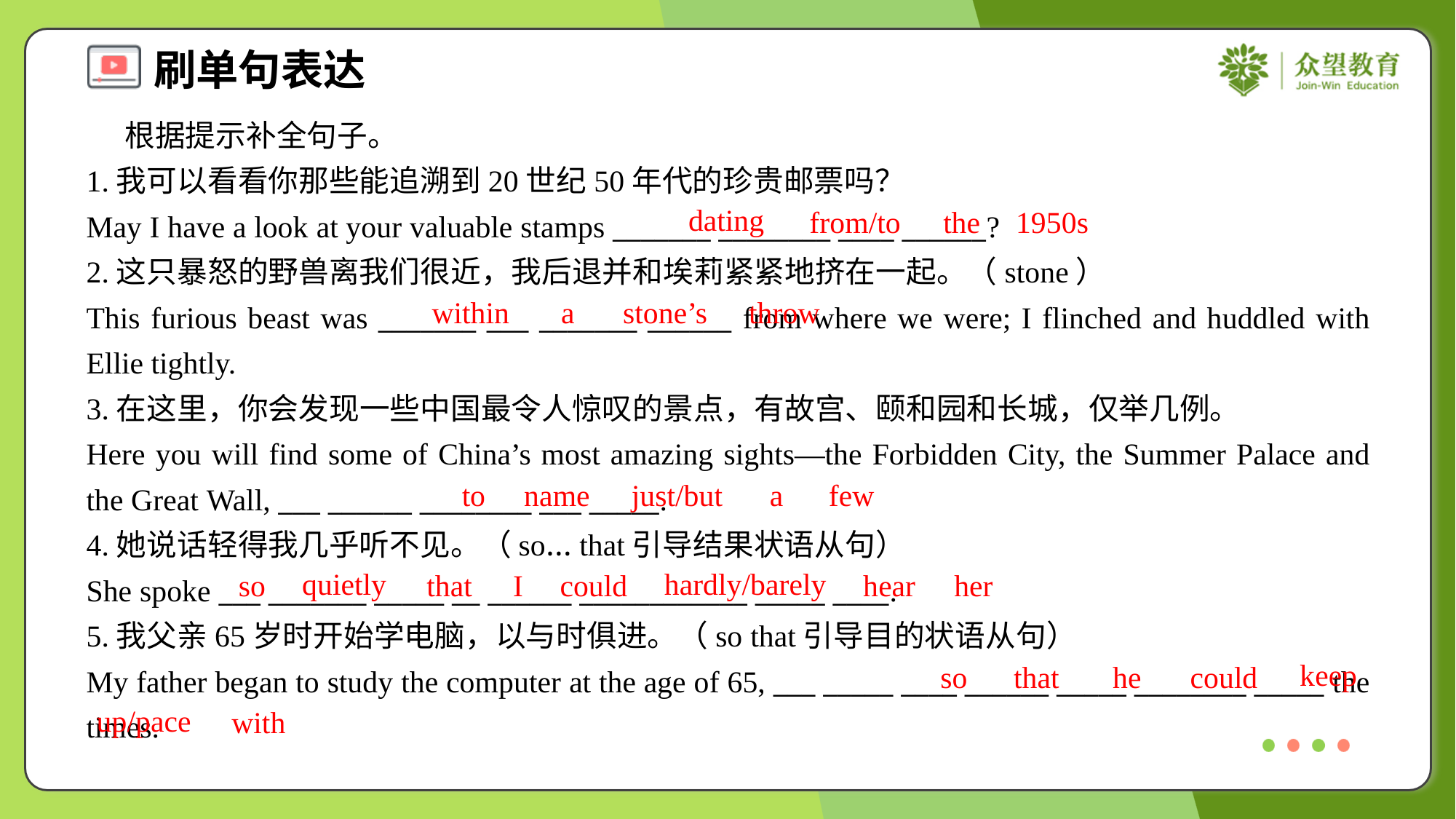

根据提示补全句子。
1.我可以看看你那些能追溯到20世纪50年代的珍贵邮票吗？
May I have a look at your valuable stamps _______ ________ ____ ______?
dating
from/to
the
1950s
2.这只暴怒的野兽离我们很近，我后退并和埃莉紧紧地挤在一起。（stone）
This furious beast was _______ ___ _______ ______ from where we were; I flinched and huddled with Ellie tightly.
within
a
stone’s
throw
3.在这里，你会发现一些中国最令人惊叹的景点，有故宫、颐和园和长城，仅举几例。
Here you will find some of China’s most amazing sights—the Forbidden City, the Summer Palace and the Great Wall, ___ ______ ________ ___ _____.
to
name
just/but
a
few
4.她说话轻得我几乎听不见。（so… that引导结果状语从句）
She spoke ___ _______ _____ __ ______ ____________ _____ ____.
quietly
hardly/barely
so
that
I
could
hear
her
5.我父亲65岁时开始学电脑，以与时俱进。（so that引导目的状语从句）
My father began to study the computer at the age of 65, ___ _____ ____ ______ _____ ________ _____ the times.
keep
so
that
he
could
up/pace
with